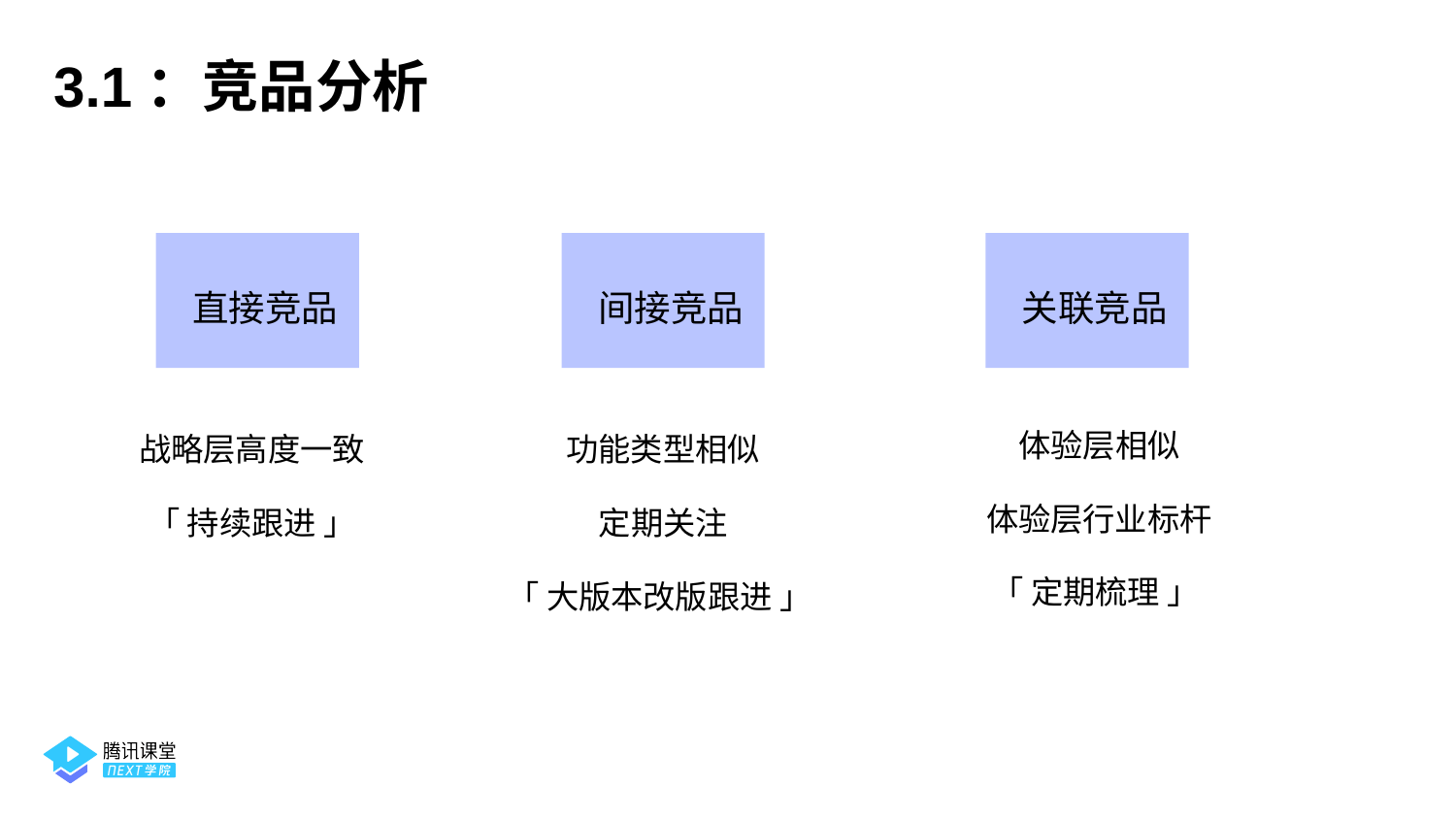

3.1：竞品分析

直接竞品
间接竞品
关联竞品
体验层相似
体验层行业标杆
「 定期梳理 」
战略层高度一致
「 持续跟进 」
功能类型相似
定期关注
「 大版本改版跟进 」